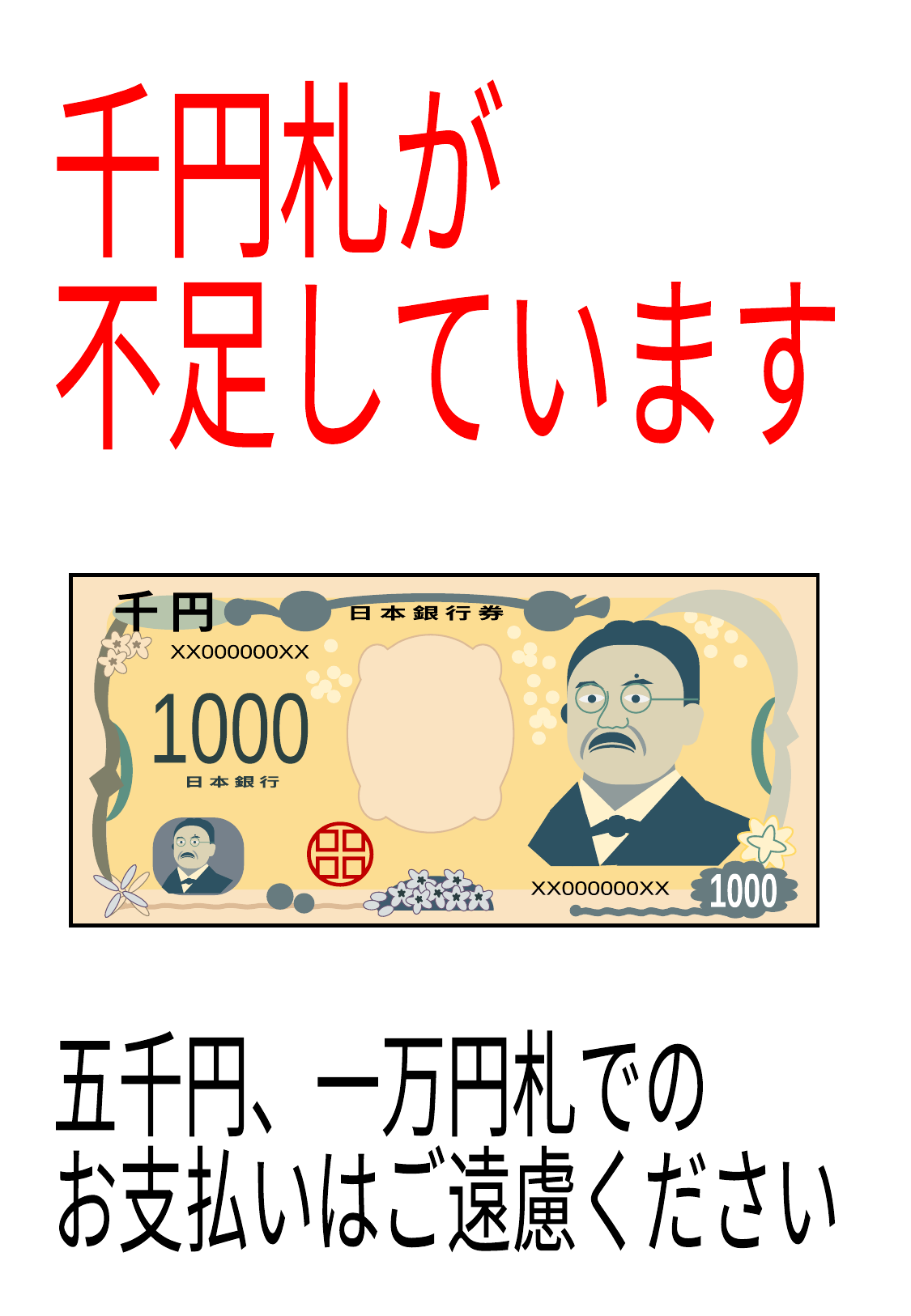

千円札が
不足しています

千 円

日 本 銀 行 券

XX000000XX

1000

日 本 銀 行

1000

XX000000XX

五千円、一万円札での
お支払いはご遠慮ください